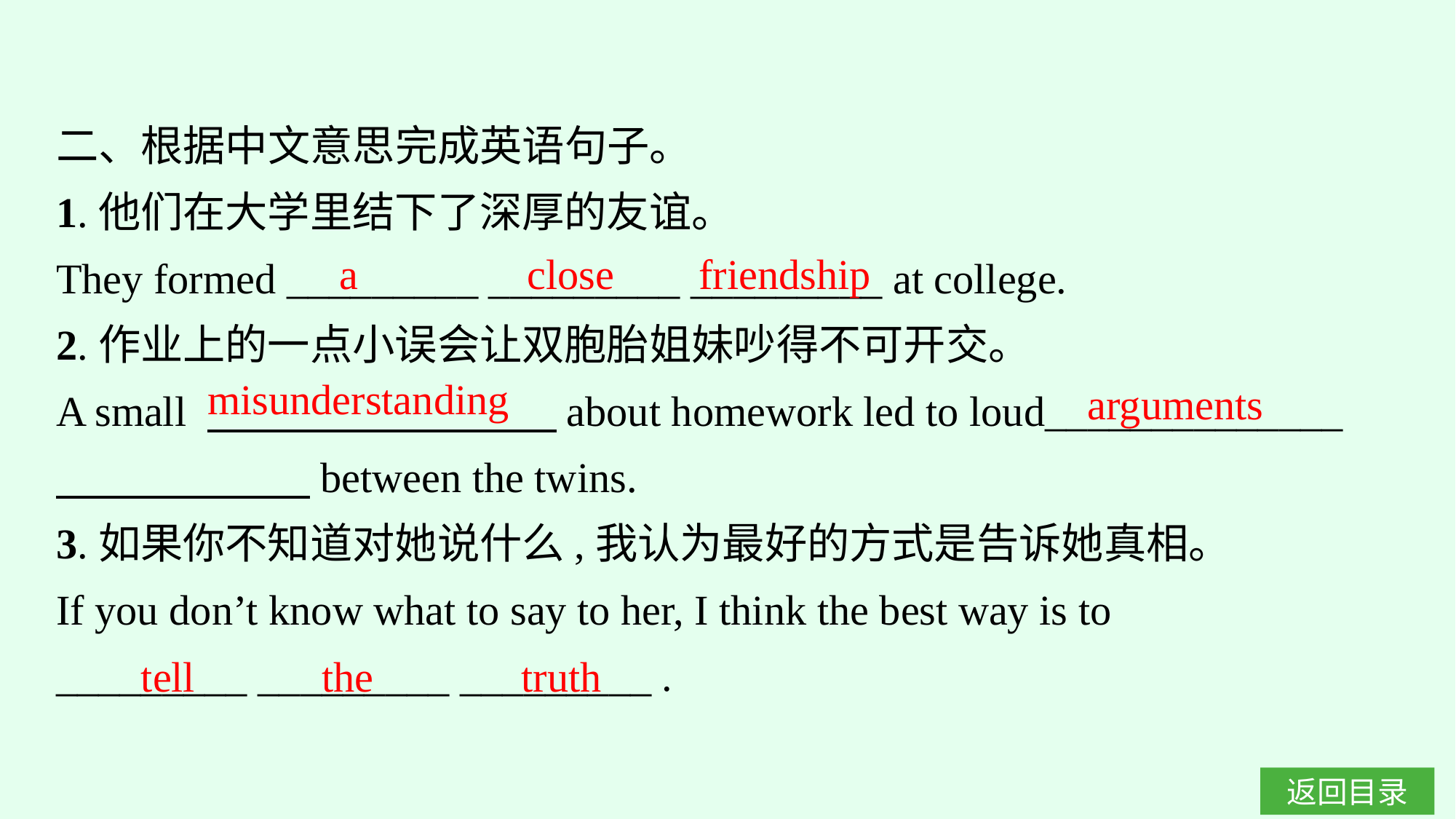

二、根据中文意思完成英语句子。
1.他们在大学里结下了深厚的友谊。
They formed _________ _________ _________ at college.
2.作业上的一点小误会让双胞胎姐妹吵得不可开交。
A small 　　　          　　　about homework led to loud______________ 　　　　　　between the twins.
3.如果你不知道对她说什么,我认为最好的方式是告诉她真相。
If you don’t know what to say to her, I think the best way is to
_________ _________ _________ .
a                close        friendship
misunderstanding
arguments
tell            the              truth